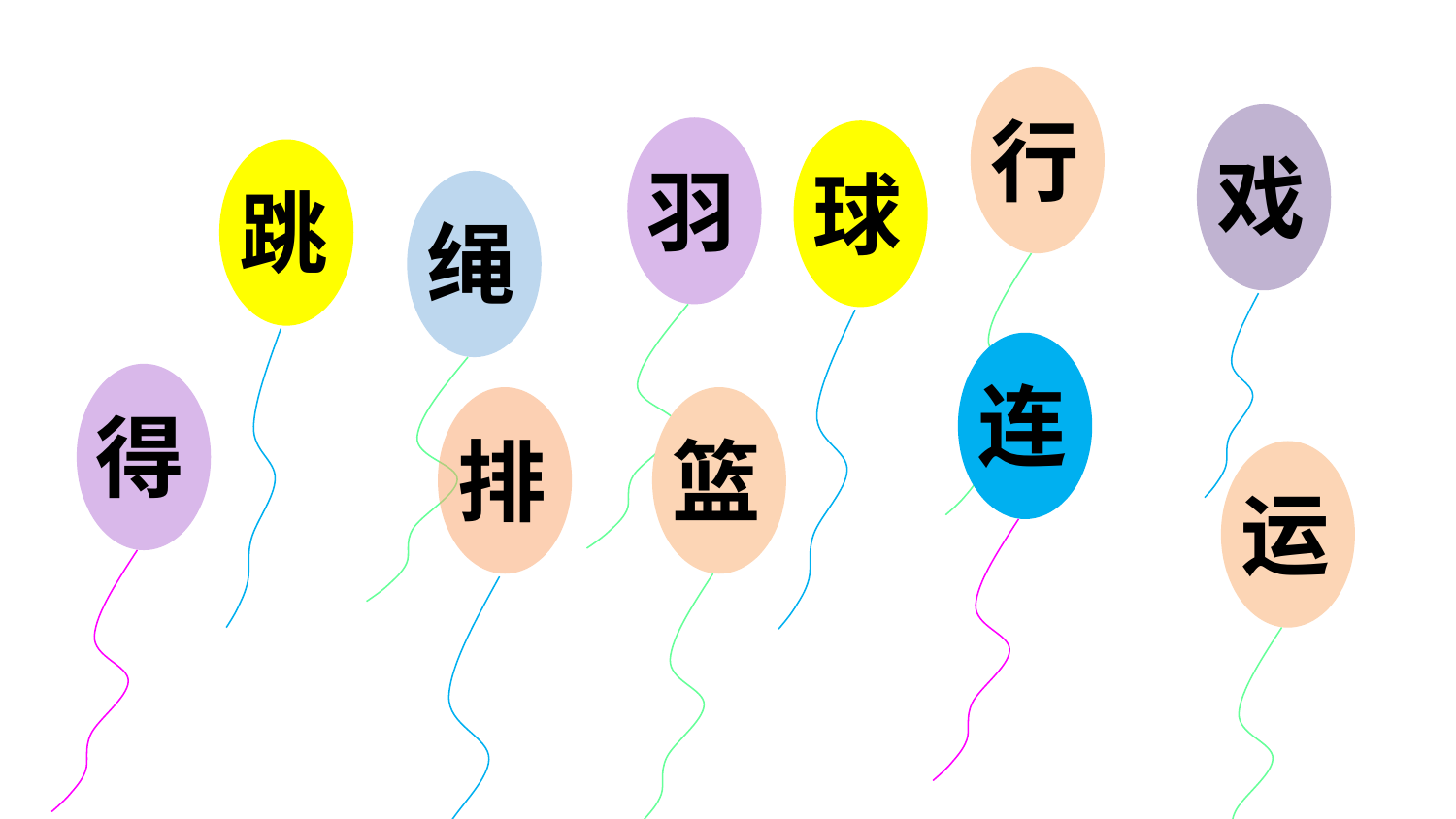

行

戏

羽

球

跳

绳

连

得

排

篮

运